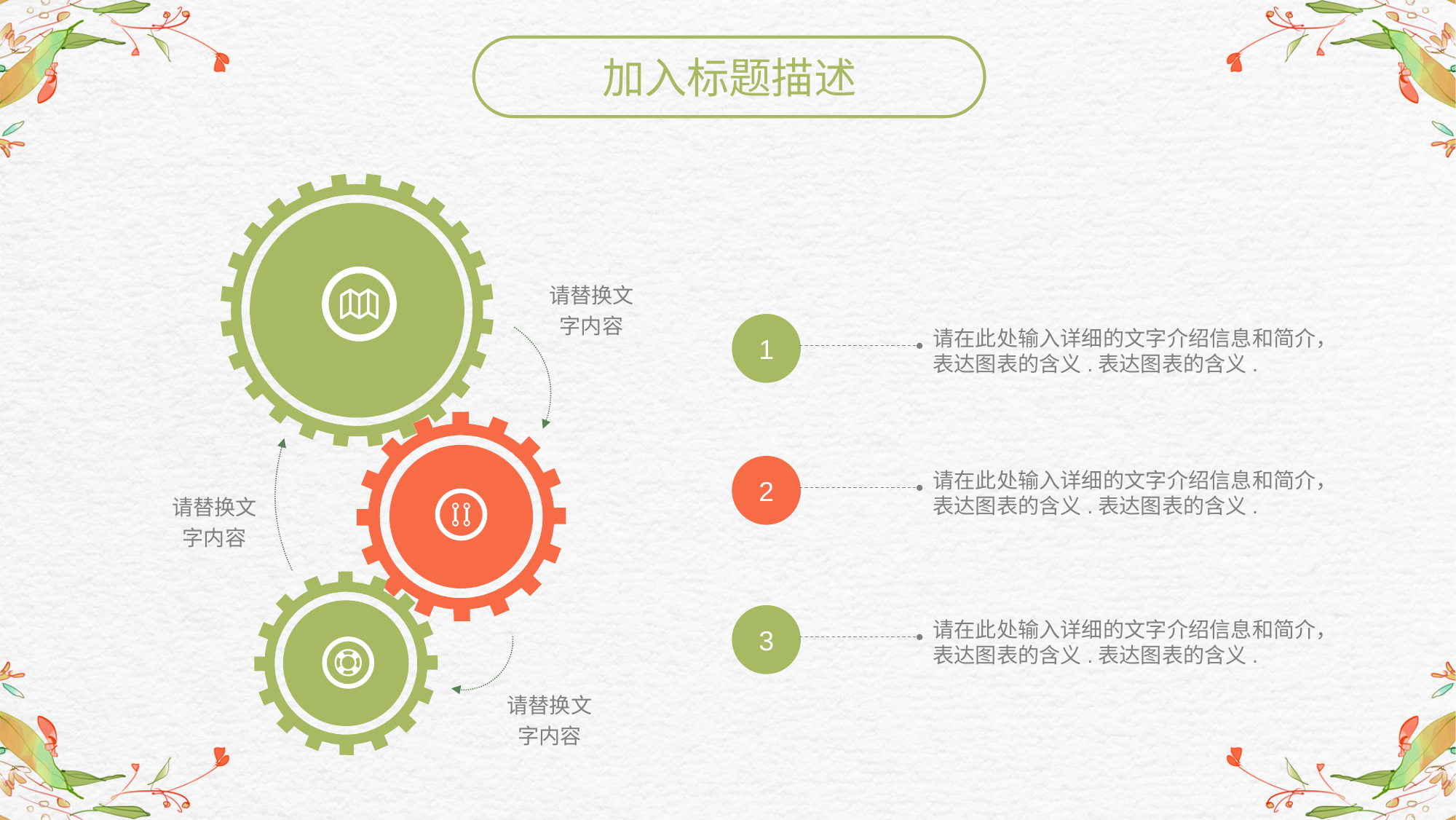

加入标题描述

请替换文字内容
1
请在此处输入详细的文字介绍信息和简介，表达图表的含义.表达图表的含义.

2
请在此处输入详细的文字介绍信息和简介，表达图表的含义.表达图表的含义.

请替换文字内容

3
请在此处输入详细的文字介绍信息和简介，表达图表的含义.表达图表的含义.

请替换文字内容